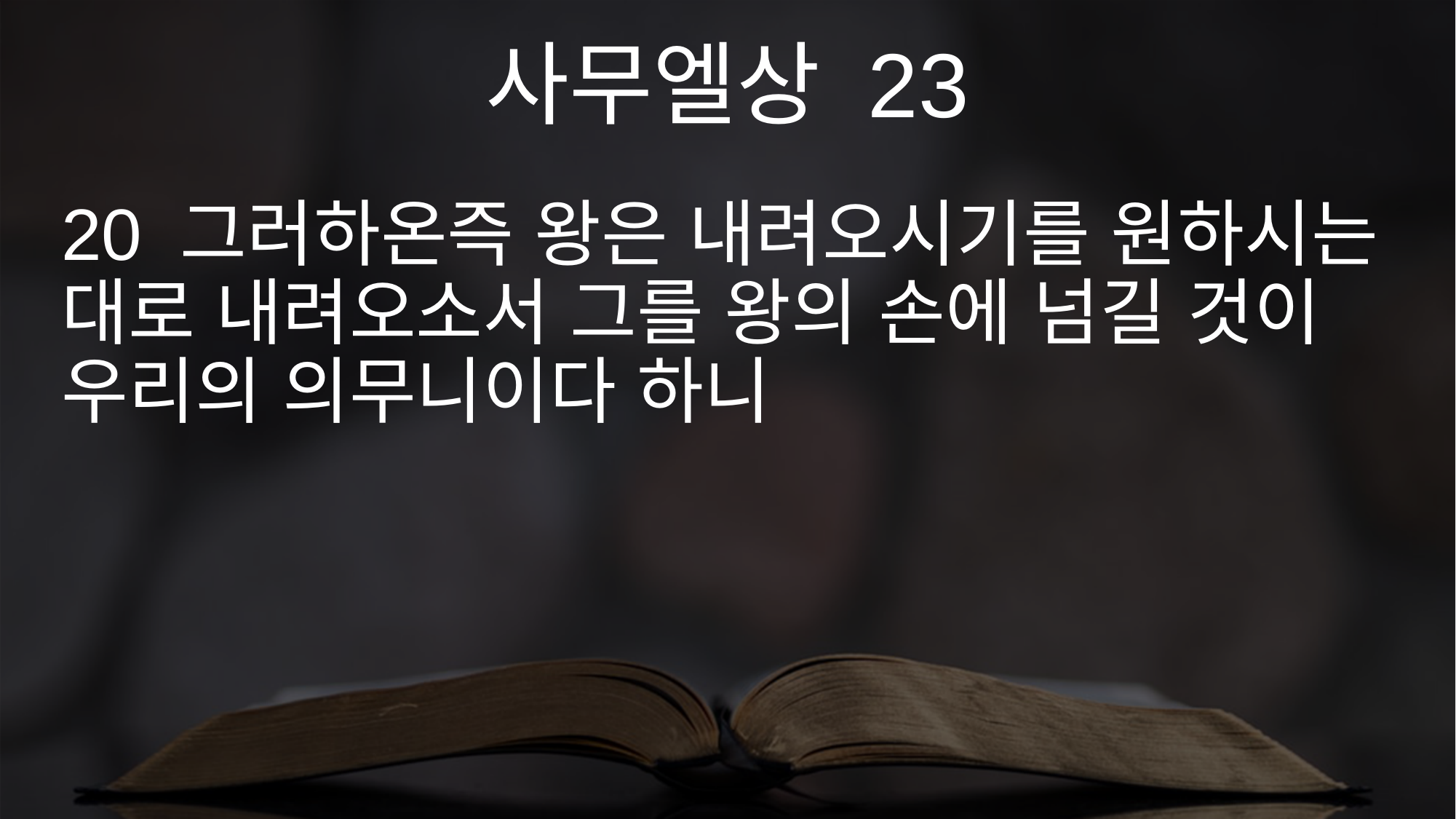

사무엘상 23
20 그러하온즉 왕은 내려오시기를 원하시는 대로 내려오소서 그를 왕의 손에 넘길 것이 우리의 의무니이다 하니